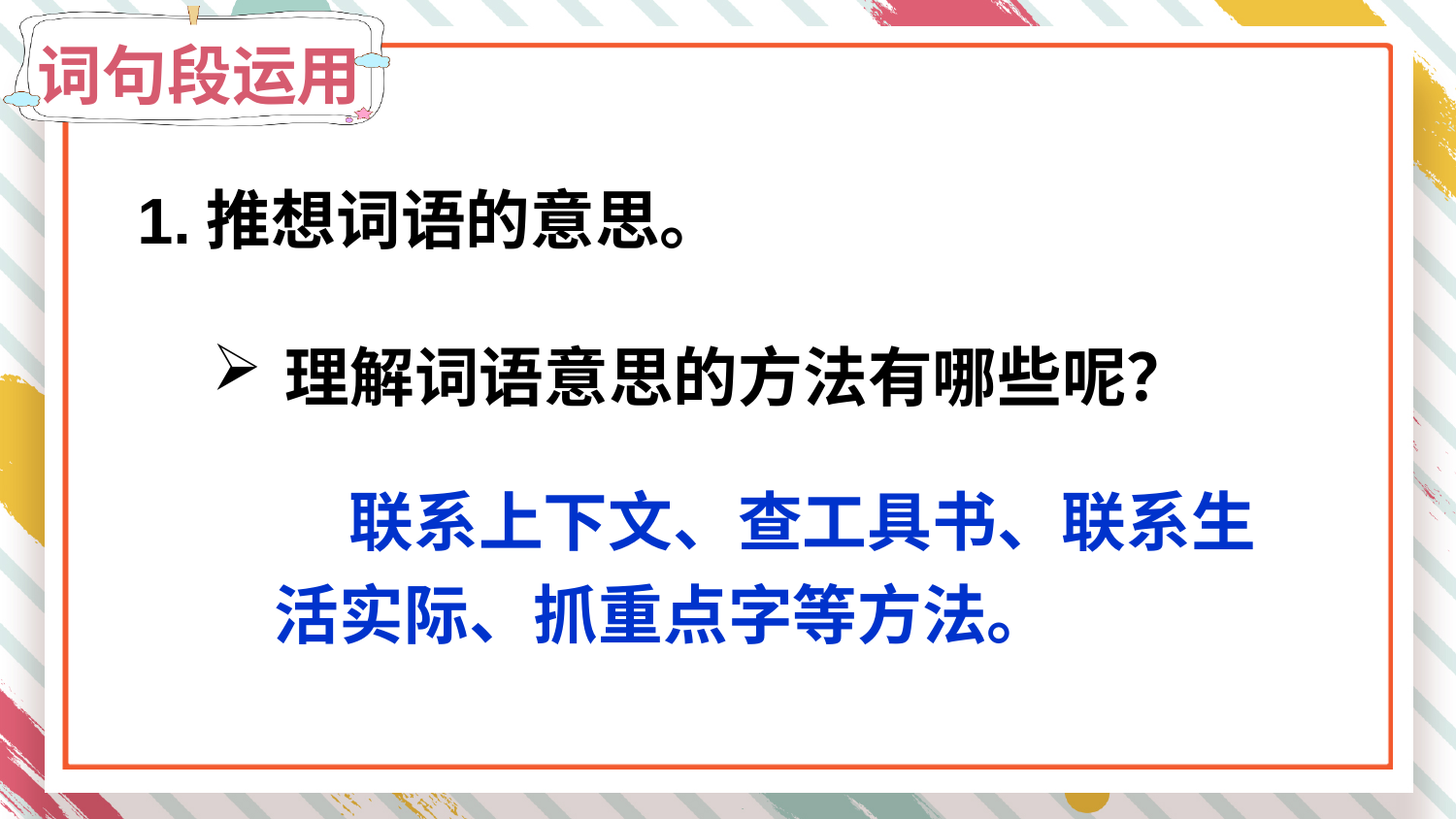

词句段运用
1.推想词语的意思。
理解词语意思的方法有哪些呢？
    联系上下文、查工具书、联系生活实际、抓重点字等方法。